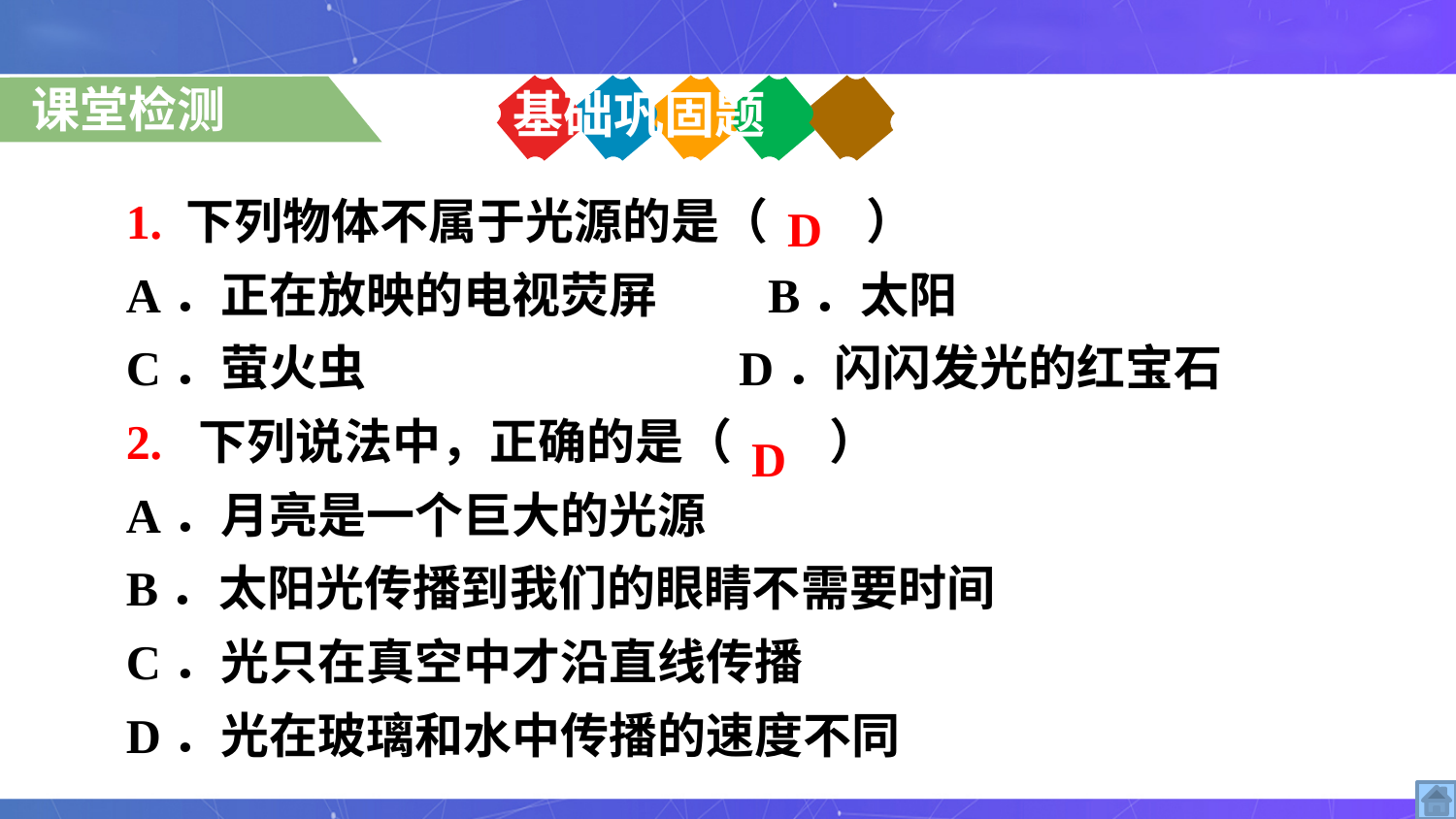

课堂检测
基础巩固题

1. 下列物体不属于光源的是（　　）
A．正在放映的电视荧屏         B．太阳
C．萤火虫                                 D．闪闪发光的红宝石
2.  下列说法中，正确的是（　　）
A．月亮是一个巨大的光源
B．太阳光传播到我们的眼睛不需要时间
C．光只在真空中才沿直线传播
D．光在玻璃和水中传播的速度不同
D
D